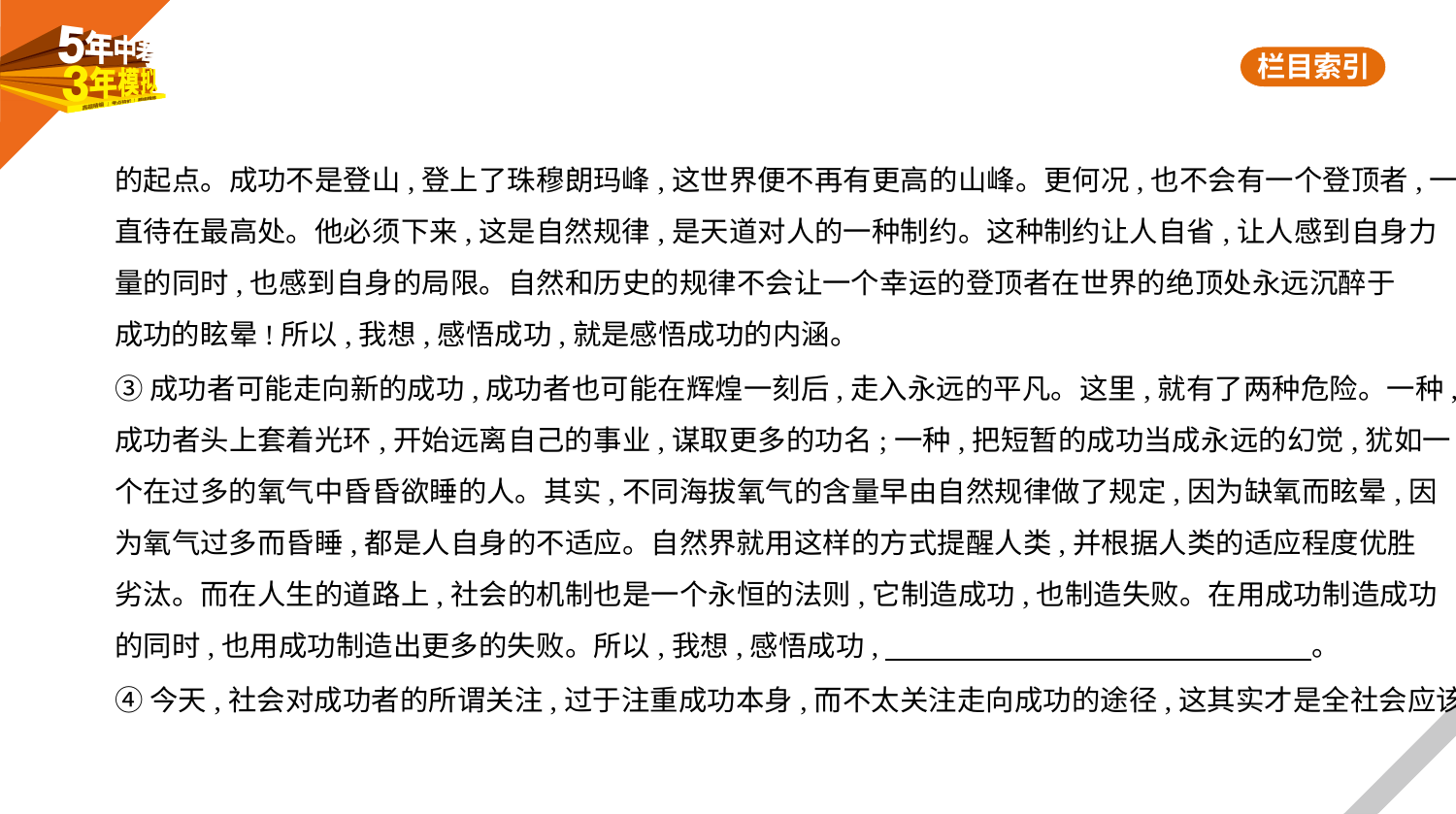

的起点。成功不是登山,登上了珠穆朗玛峰,这世界便不再有更高的山峰。更何况,也不会有一个登顶者,一
直待在最高处。他必须下来,这是自然规律,是天道对人的一种制约。这种制约让人自省,让人感到自身力
量的同时,也感到自身的局限。自然和历史的规律不会让一个幸运的登顶者在世界的绝顶处永远沉醉于
成功的眩晕!所以,我想,感悟成功,就是感悟成功的内涵。
③成功者可能走向新的成功,成功者也可能在辉煌一刻后,走入永远的平凡。这里,就有了两种危险。一种,
成功者头上套着光环,开始远离自己的事业,谋取更多的功名;一种,把短暂的成功当成永远的幻觉,犹如一
个在过多的氧气中昏昏欲睡的人。其实,不同海拔氧气的含量早由自然规律做了规定,因为缺氧而眩晕,因
为氧气过多而昏睡,都是人自身的不适应。自然界就用这样的方式提醒人类,并根据人类的适应程度优胜
劣汰。而在人生的道路上,社会的机制也是一个永恒的法则,它制造成功,也制造失败。在用成功制造成功
的同时,也用成功制造出更多的失败。所以,我想,感悟成功,　　　　　　　　　　　　　　    。
④今天,社会对成功者的所谓关注,过于注重成功本身,而不太关注走向成功的途径,这其实才是全社会应该